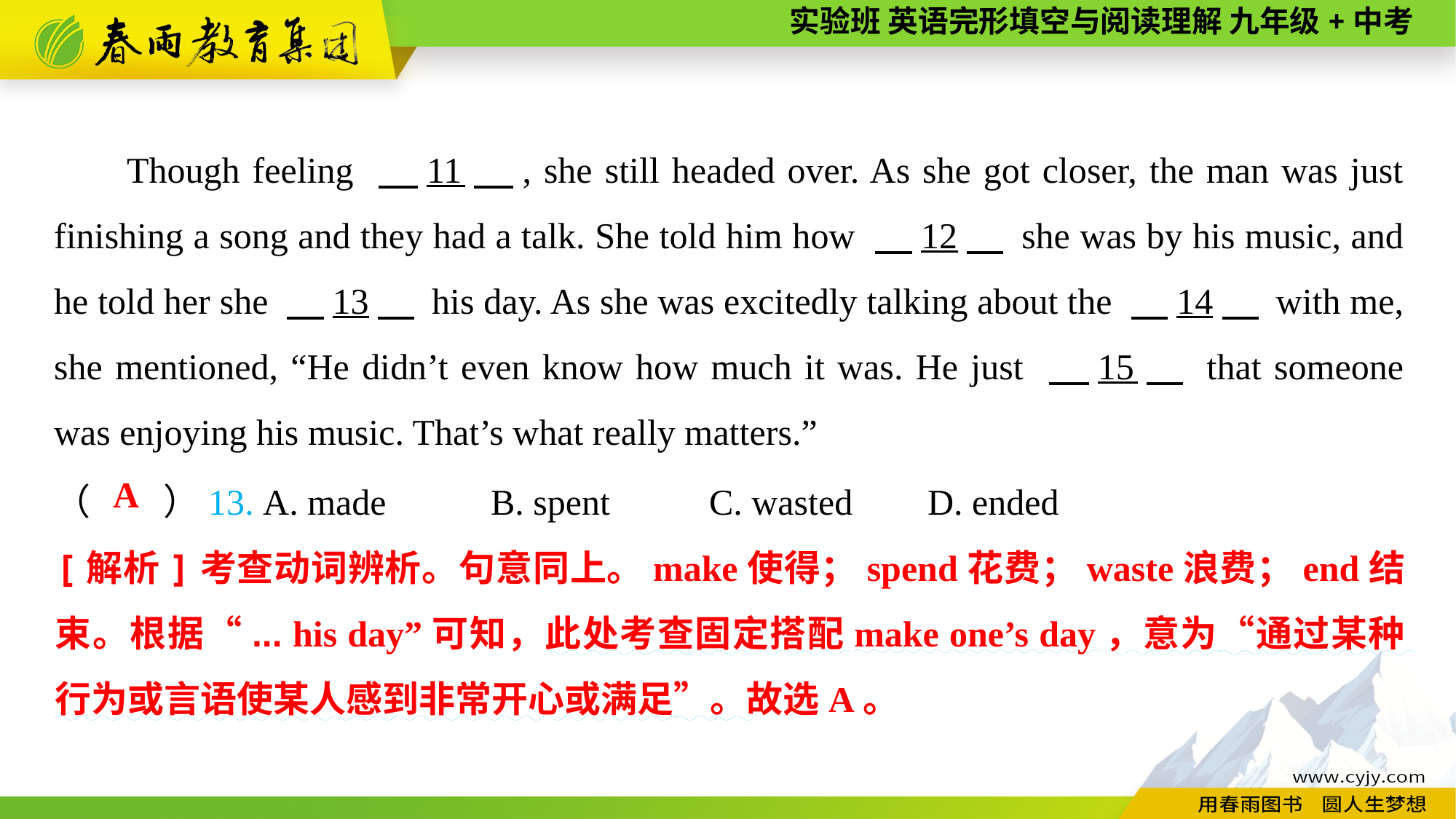

Though feeling 　11　, she still headed over. As she got closer, the man was just finishing a song and they had a talk. She told him how 　12　 she was by his music, and he told her she 　13　 his day. As she was excitedly talking about the 　14　 with me, she mentioned, “He didn’t even know how much it was. He just 　15　 that someone was enjoying his music. That’s what really matters.”
（　　）13. A. made	B. spent	C. wasted	D. ended
A
[解析]考查动词辨析。句意同上。make使得；spend花费；waste浪费；end结束。根据“... his day”可知，此处考查固定搭配make one’s day，意为“通过某种行为或言语使某人感到非常开心或满足”。故选A。